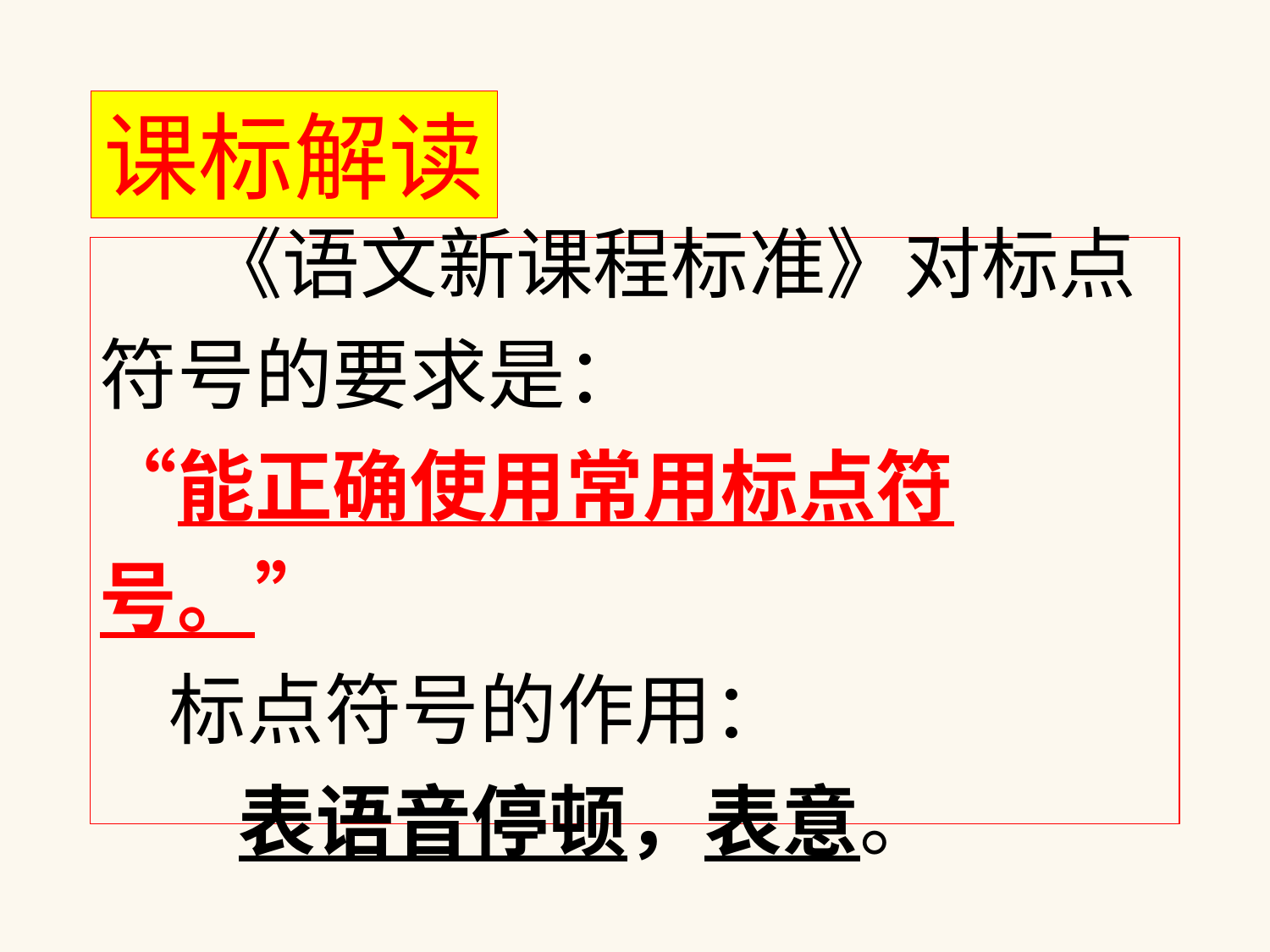

课标解读
     《语文新课程标准》对标点符号的要求是：
“能正确使用常用标点符号。”
    标点符号的作用：
        表语音停顿，表意。